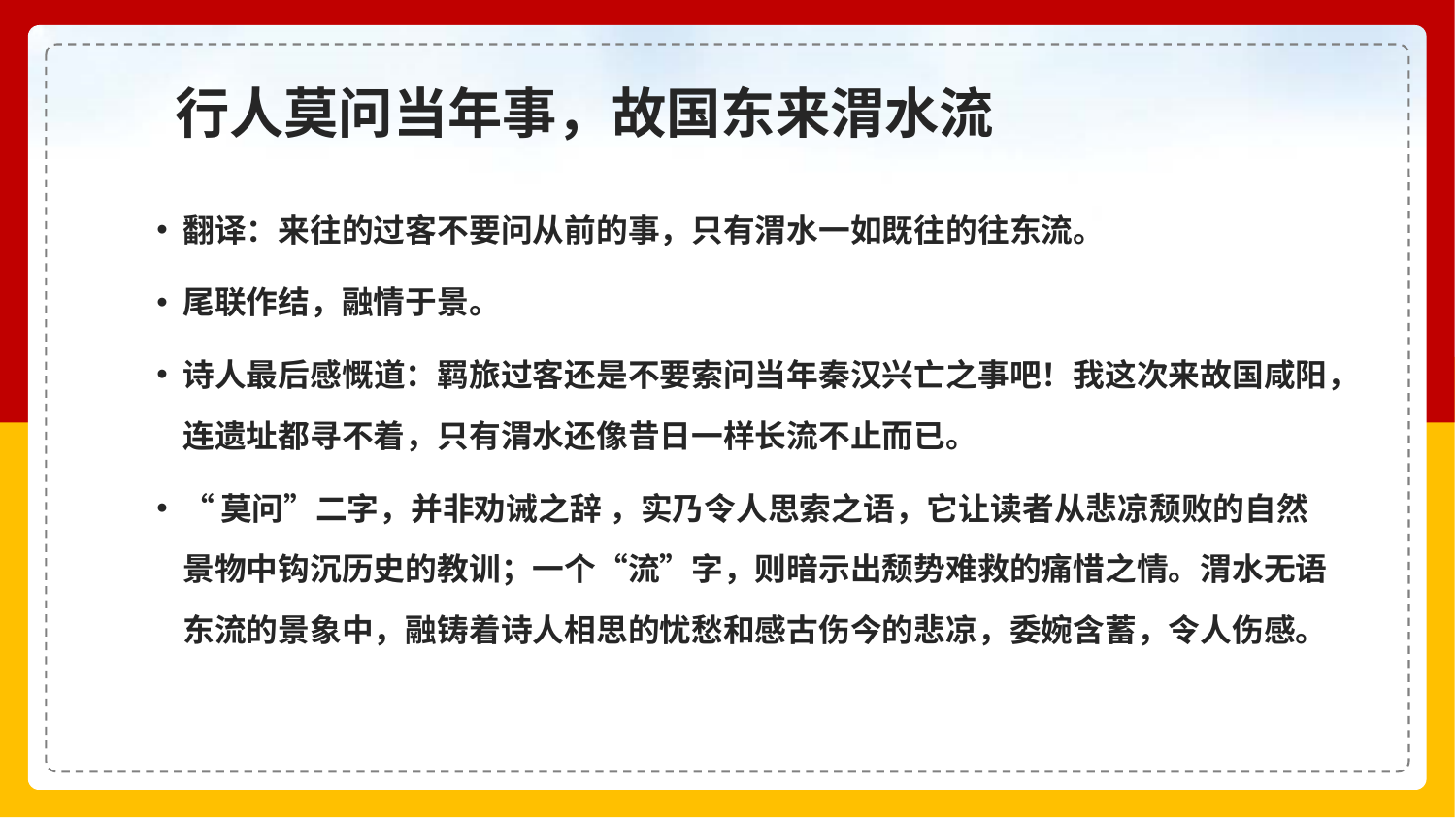

# 行人莫问当年事，故国东来渭水流
翻译：来往的过客不要问从前的事，只有渭水一如既往的往东流。
尾联作结，融情于景。
诗人最后感慨道：羁旅过客还是不要索问当年秦汉兴亡之事吧！我这次来故国咸阳，连遗址都寻不着，只有渭水还像昔日一样长流不止而已。
“莫问”二字，并非劝诫之辞 ，实乃令人思索之语，它让读者从悲凉颓败的自然景物中钩沉历史的教训；一个“流”字，则暗示出颓势难救的痛惜之情。渭水无语东流的景象中，融铸着诗人相思的忧愁和感古伤今的悲凉，委婉含蓄，令人伤感。